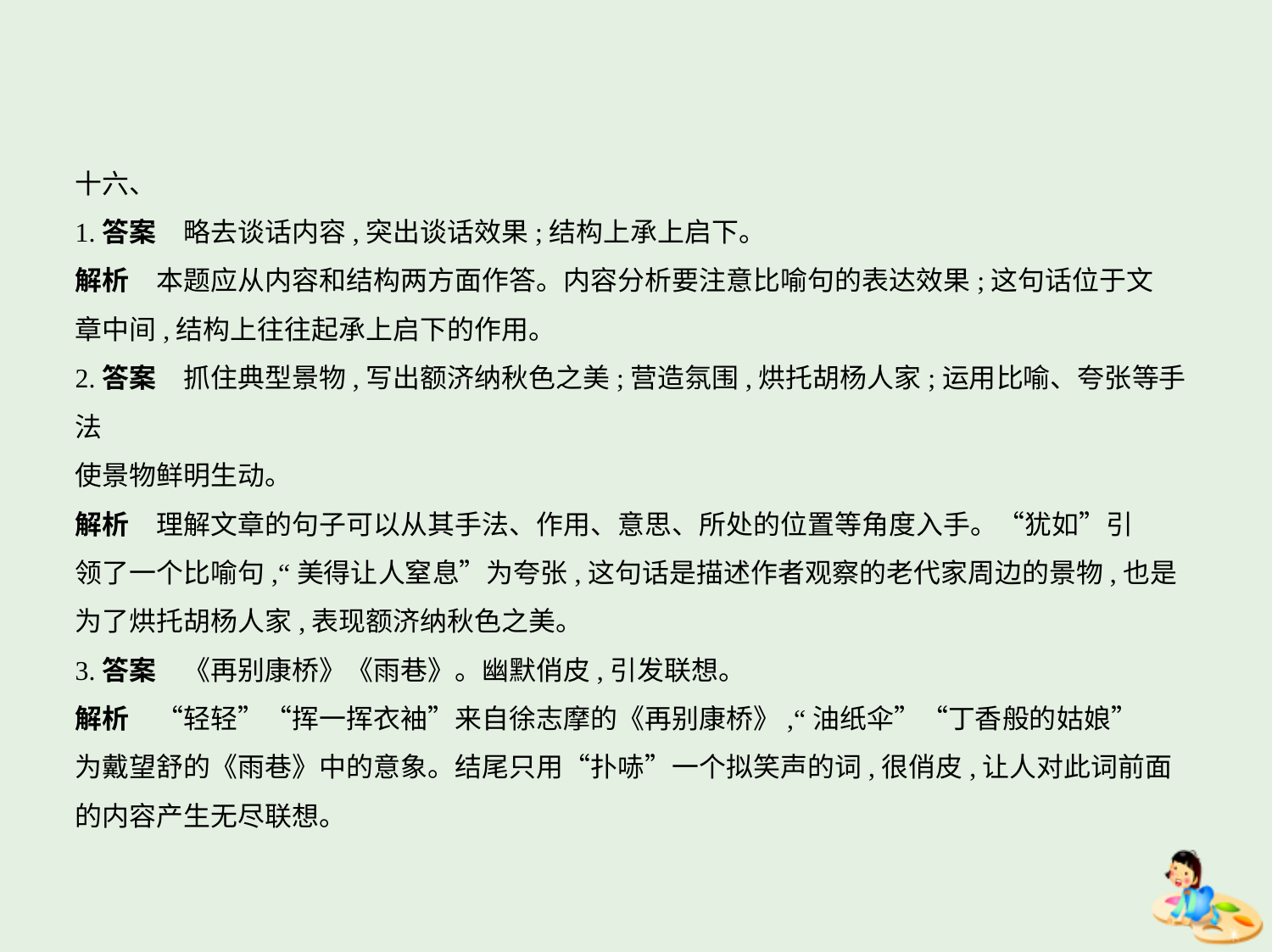

十六、
1.答案　略去谈话内容,突出谈话效果;结构上承上启下。
解析　本题应从内容和结构两方面作答。内容分析要注意比喻句的表达效果;这句话位于文
章中间,结构上往往起承上启下的作用。
2.答案　抓住典型景物,写出额济纳秋色之美;营造氛围,烘托胡杨人家;运用比喻、夸张等手法
使景物鲜明生动。
解析　理解文章的句子可以从其手法、作用、意思、所处的位置等角度入手。“犹如”引
领了一个比喻句,“美得让人窒息”为夸张,这句话是描述作者观察的老代家周边的景物,也是
为了烘托胡杨人家,表现额济纳秋色之美。
3.答案　《再别康桥》《雨巷》。幽默俏皮,引发联想。
解析　“轻轻”“挥一挥衣袖”来自徐志摩的《再别康桥》,“油纸伞”“丁香般的姑娘”
为戴望舒的《雨巷》中的意象。结尾只用“扑哧”一个拟笑声的词,很俏皮,让人对此词前面
的内容产生无尽联想。